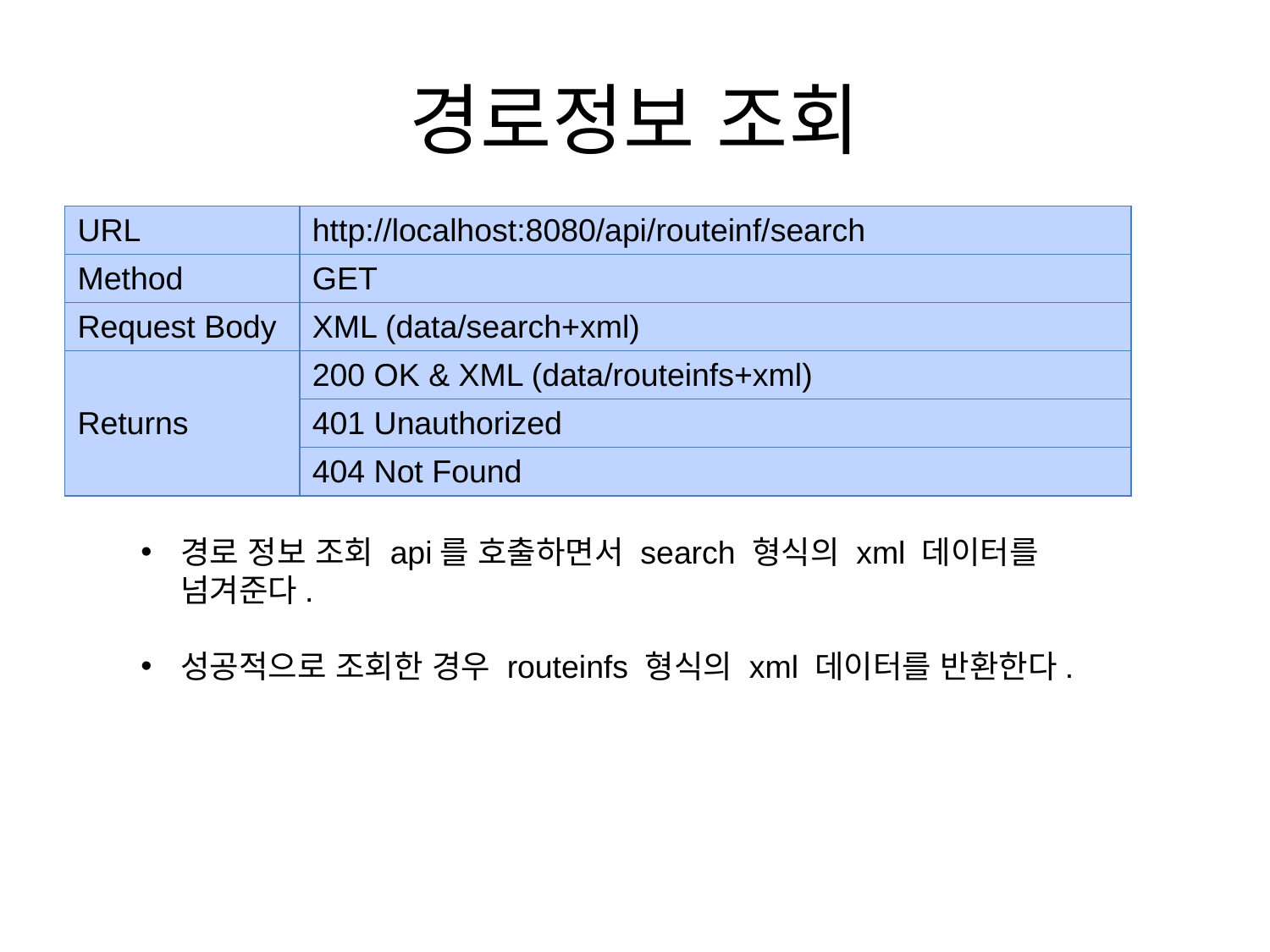

# 경로정보 조회
| URL | http://localhost:8080/api/routeinf/search |
| --- | --- |
| Method | GET |
| Request Body | XML (data/search+xml) |
| Returns | 200 OK & XML (data/routeinfs+xml) |
|  | 401 Unauthorized |
|  | 404 Not Found |
경로 정보 조회 api를 호출하면서 search 형식의 xml 데이터를 넘겨준다.

성공적으로 조회한 경우 routeinfs 형식의 xml 데이터를 반환한다.